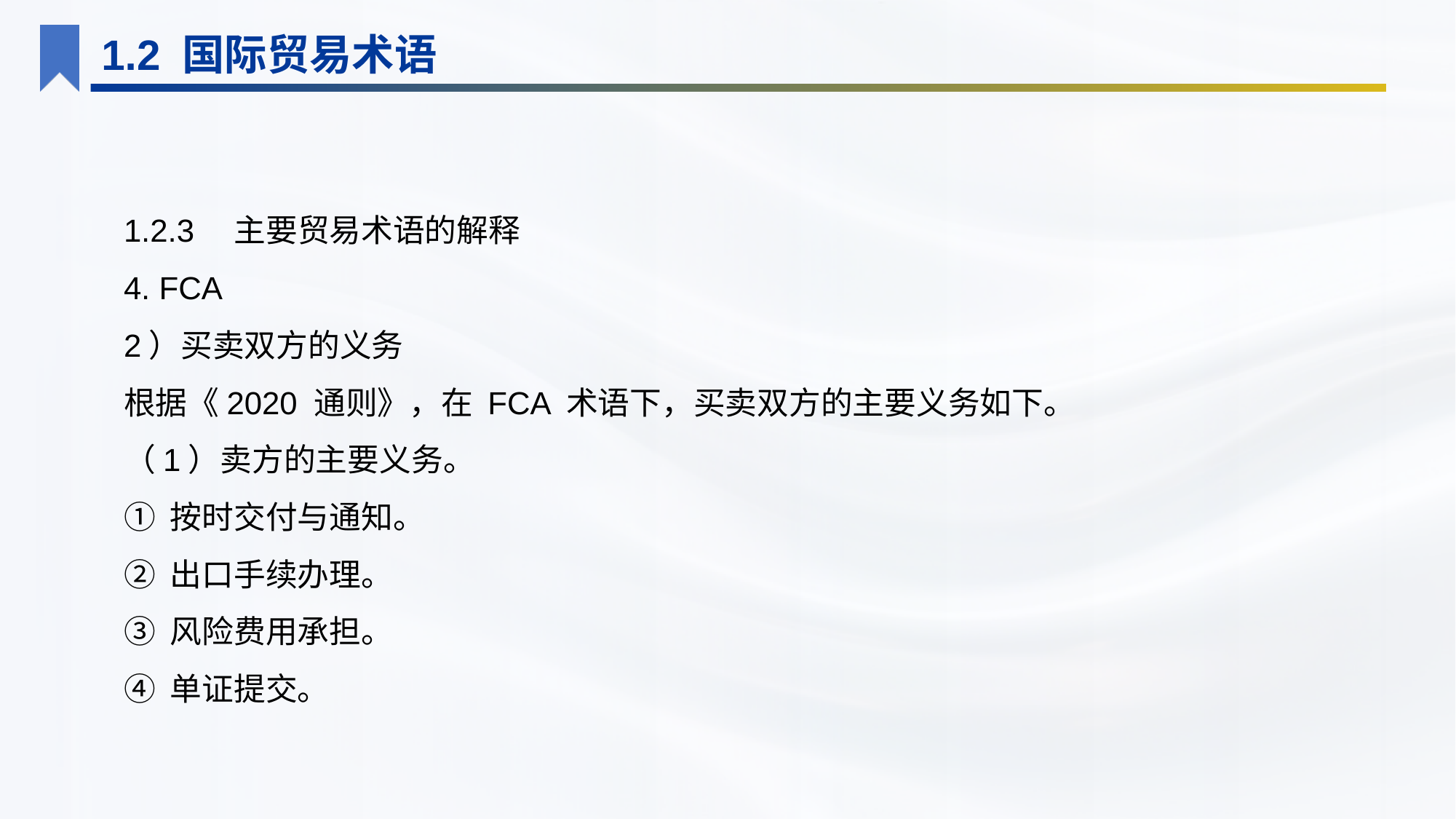

1.2 国际贸易术语
1.2.3　主要贸易术语的解释
4. FCA
2）买卖双方的义务
根据《2020 通则》，在 FCA 术语下，买卖双方的主要义务如下。
（1）卖方的主要义务。
① 按时交付与通知。
② 出口手续办理。
③ 风险费用承担。
④ 单证提交。